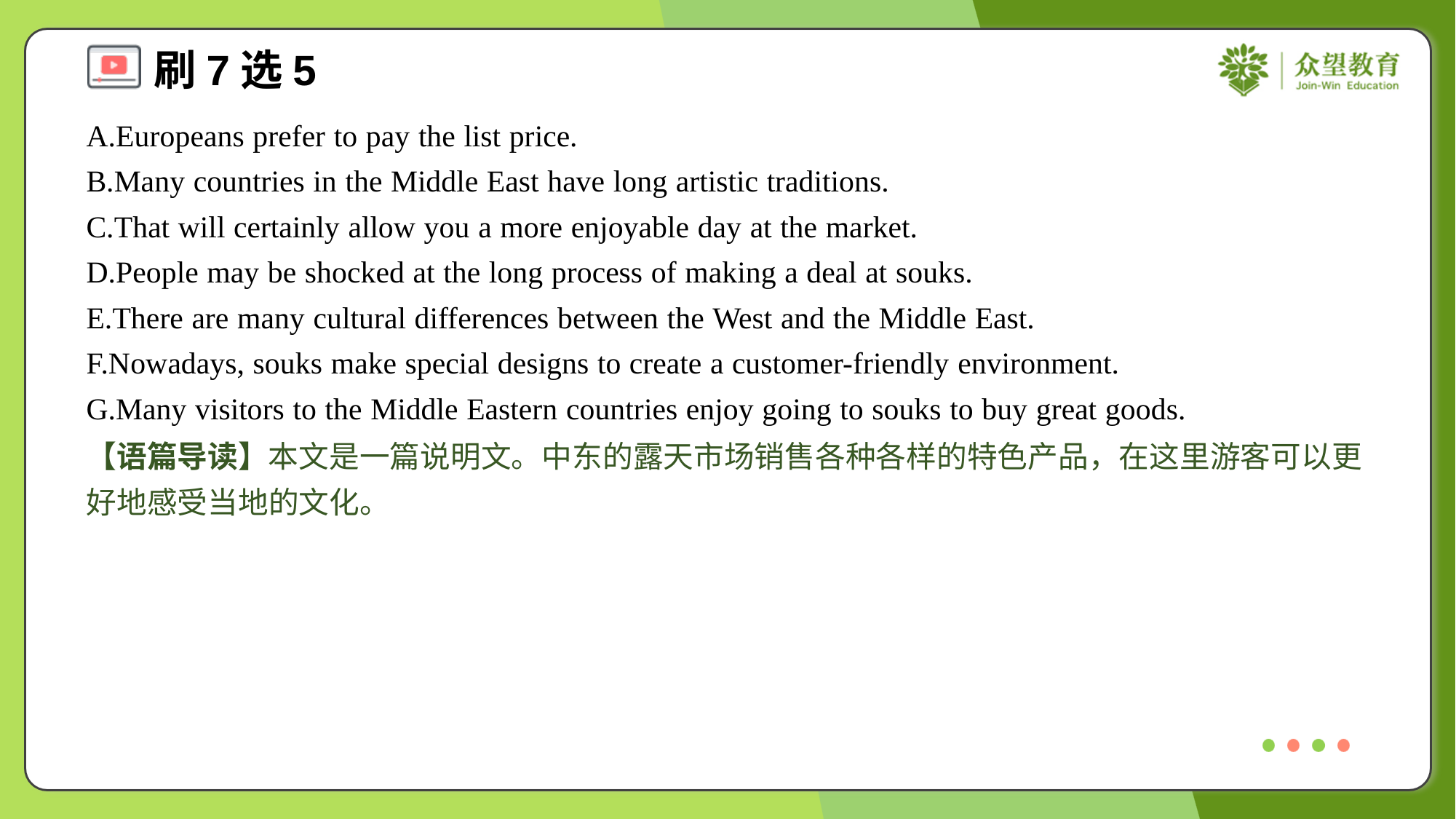

A.Europeans prefer to pay the list price.
B.Many countries in the Middle East have long artistic traditions.
C.That will certainly allow you a more enjoyable day at the market.
D.People may be shocked at the long process of making a deal at souks.
E.There are many cultural differences between the West and the Middle East.
F.Nowadays, souks make special designs to create a customer-friendly environment.
G.Many visitors to the Middle Eastern countries enjoy going to souks to buy great goods.
【语篇导读】本文是一篇说明文。中东的露天市场销售各种各样的特色产品，在这里游客可以更好地感受当地的文化。